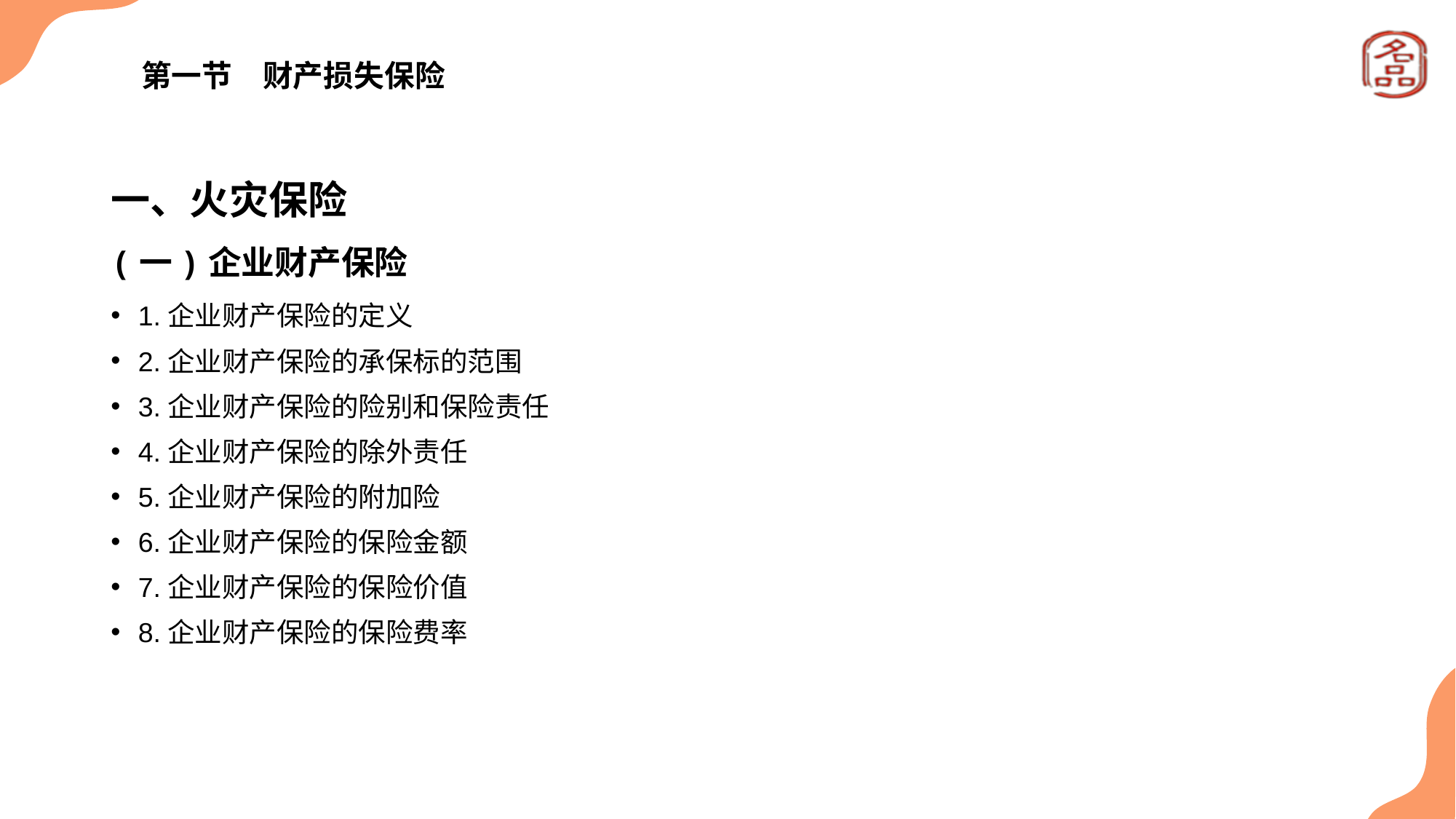

# 第一节　财产损失保险
一、火灾保险
(一)企业财产保险
1.企业财产保险的定义
2.企业财产保险的承保标的范围
3.企业财产保险的险别和保险责任
4.企业财产保险的除外责任
5.企业财产保险的附加险
6.企业财产保险的保险金额
7.企业财产保险的保险价值
8.企业财产保险的保险费率